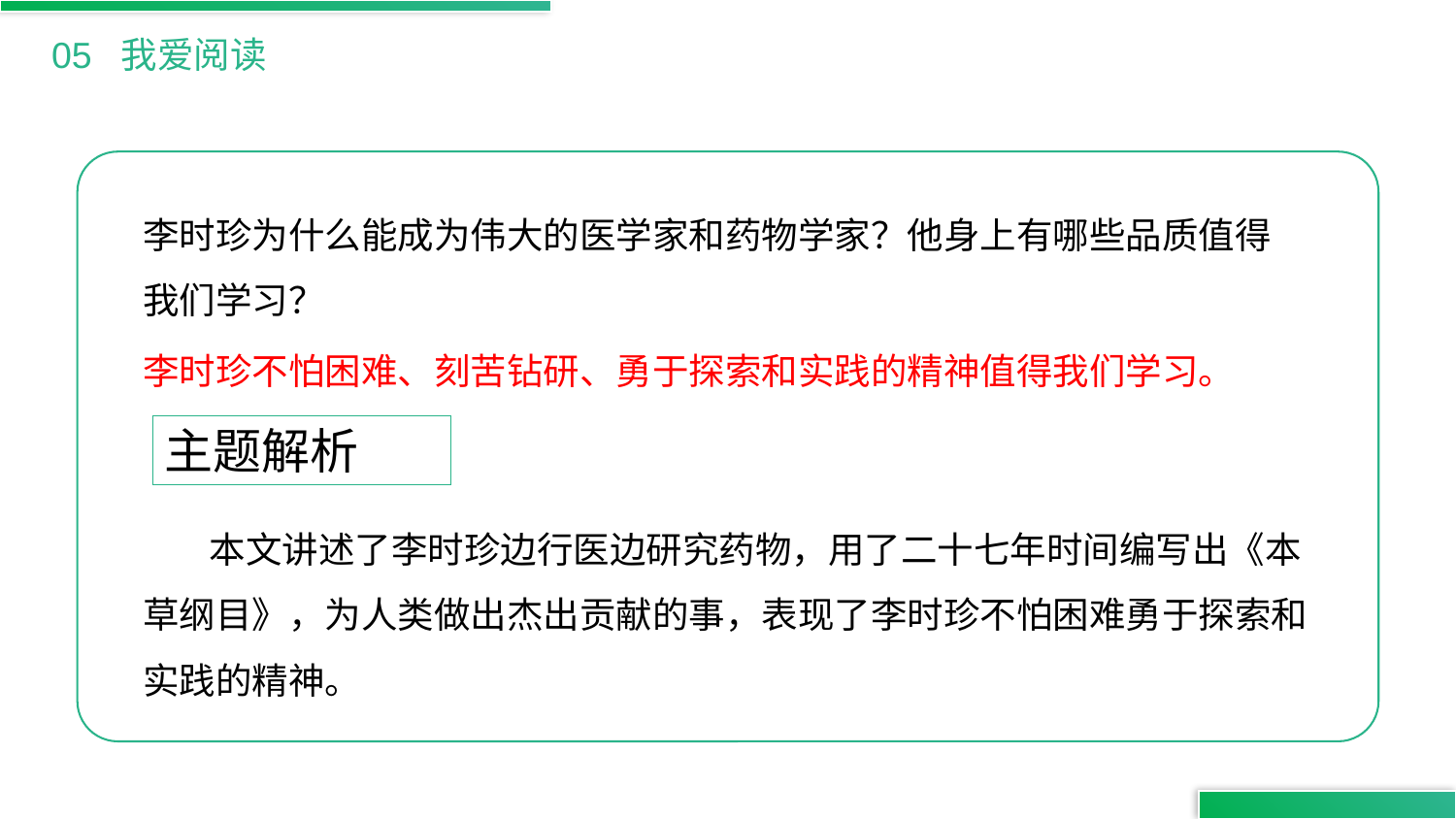

05  我爱阅读
李时珍为什么能成为伟大的医学家和药物学家？他身上有哪些品质值得我们学习？
李时珍不怕困难、刻苦钻研、勇于探索和实践的精神值得我们学习。
主题解析
       本文讲述了李时珍边行医边研究药物，用了二十七年时间编写出《本草纲目》，为人类做出杰出贡献的事，表现了李时珍不怕困难勇于探索和实践的精神。